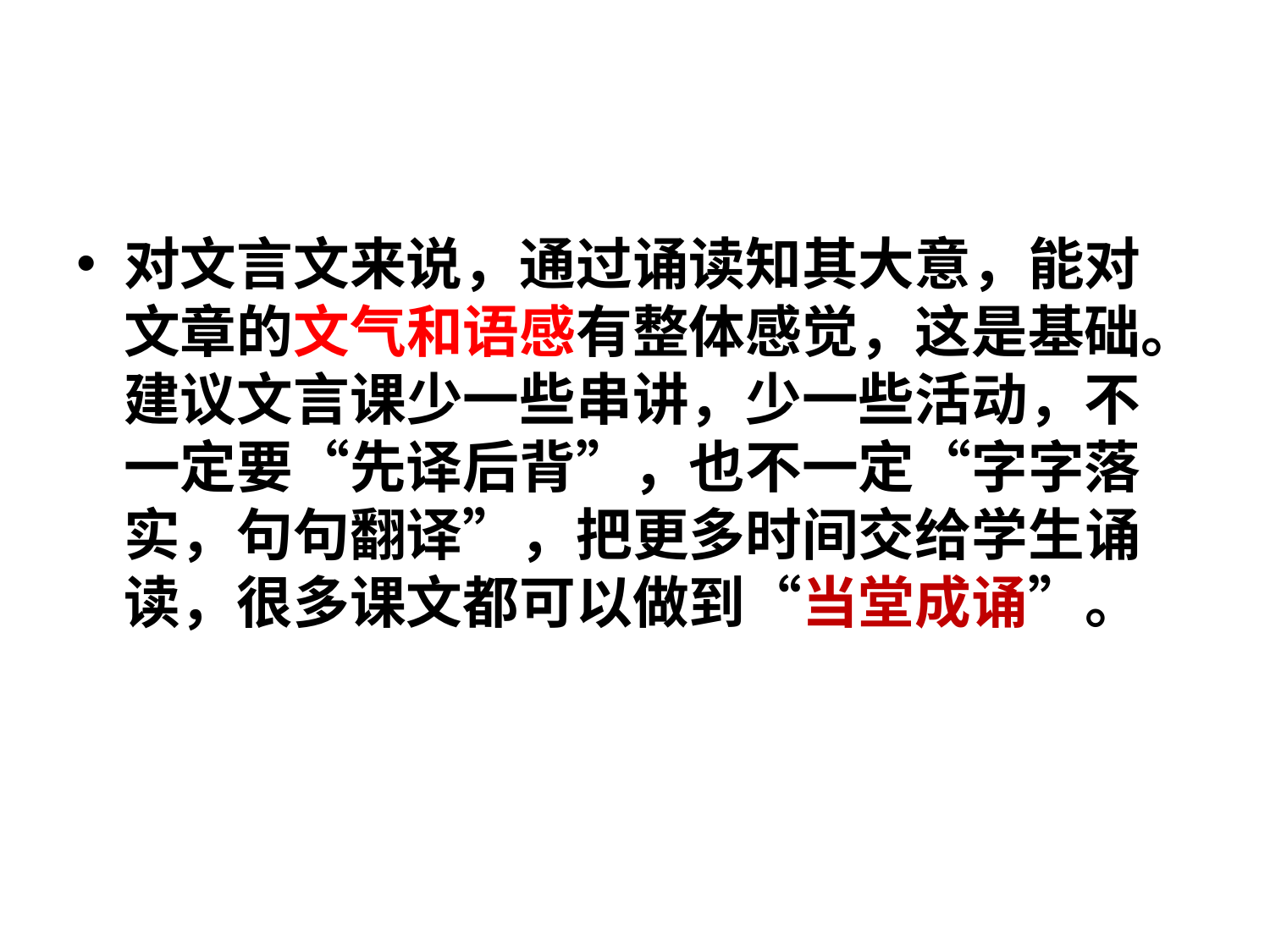

#
对文言文来说，通过诵读知其大意，能对文章的文气和语感有整体感觉，这是基础。建议文言课少一些串讲，少一些活动，不一定要“先译后背”，也不一定“字字落实，句句翻译”，把更多时间交给学生诵读，很多课文都可以做到“当堂成诵”。